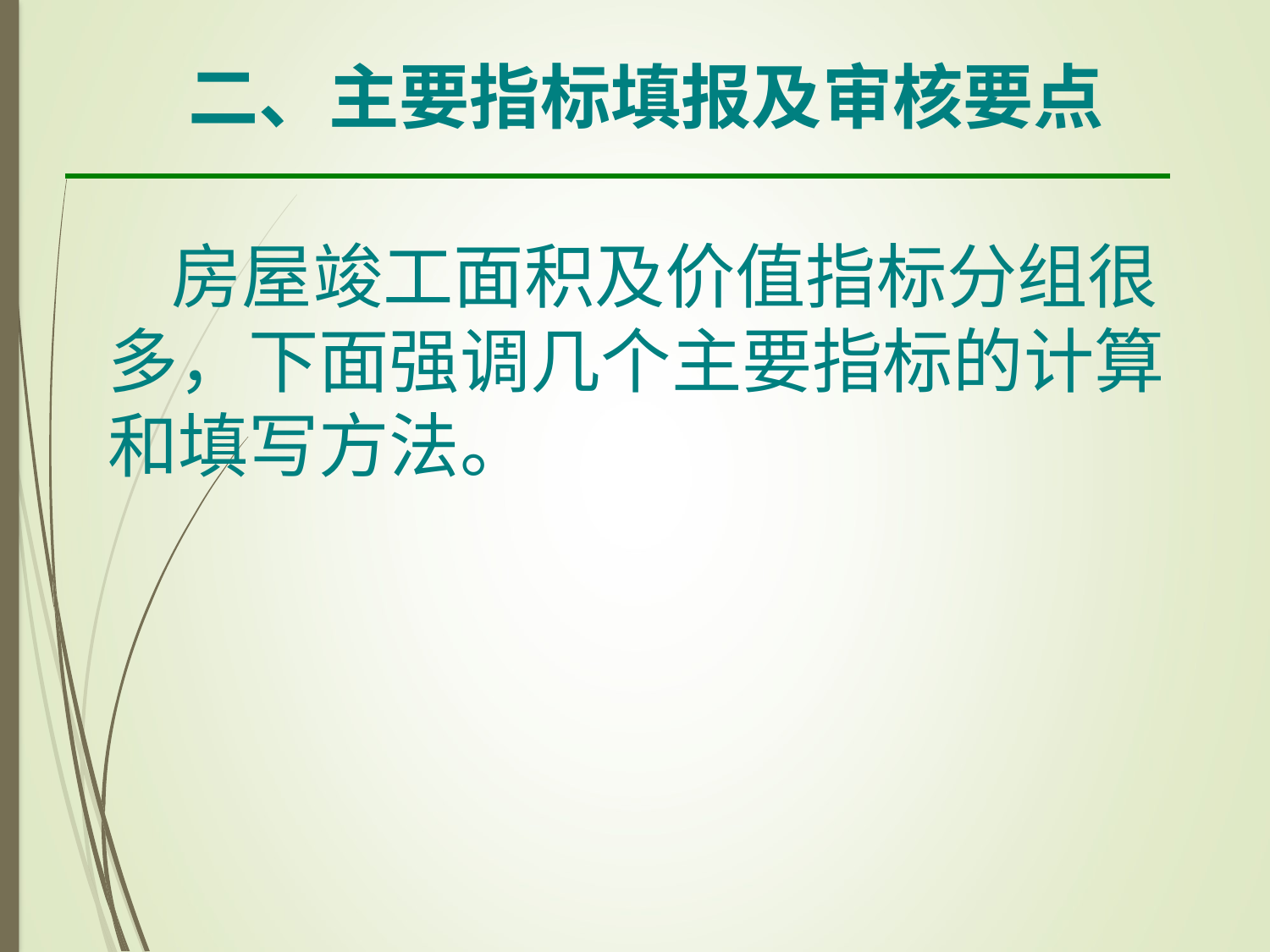

二、主要指标填报及审核要点
    房屋竣工面积及价值指标分组很多，下面强调几个主要指标的计算和填写方法。